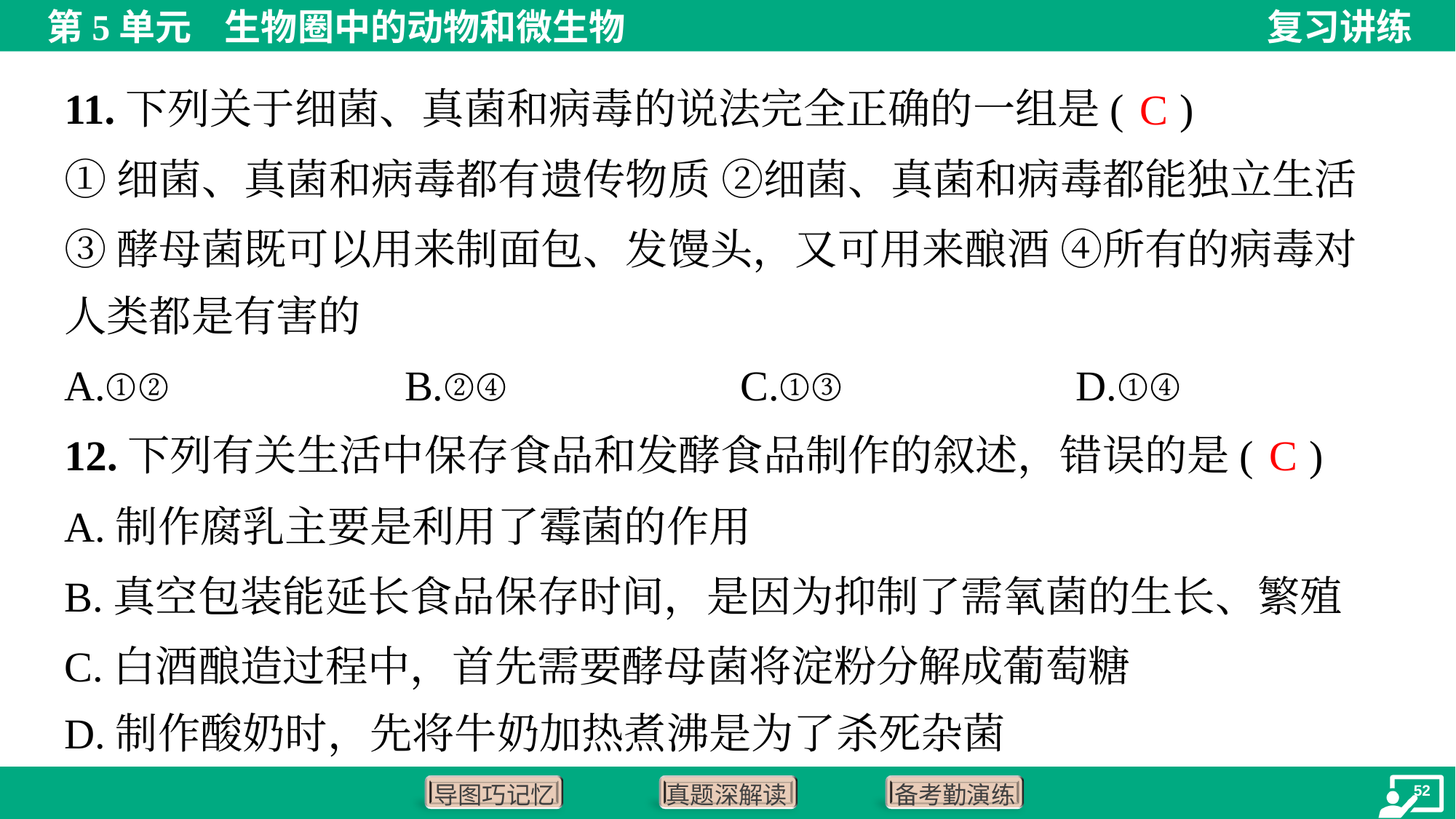

C
11.下列关于细菌、真菌和病毒的说法完全正确的一组是(     )
①细菌、真菌和病毒都有遗传物质 ②细菌、真菌和病毒都能独立生活
③酵母菌既可以用来制面包、发馒头，又可用来酿酒 ④所有的病毒对
人类都是有害的
A.①②	B.②④	C.①③	D.①④
C
12.下列有关生活中保存食品和发酵食品制作的叙述，错误的是(     )
A.制作腐乳主要是利用了霉菌的作用
B.真空包装能延长食品保存时间，是因为抑制了需氧菌的生长、繁殖
C.白酒酿造过程中，首先需要酵母菌将淀粉分解成葡萄糖
D.制作酸奶时，先将牛奶加热煮沸是为了杀死杂菌